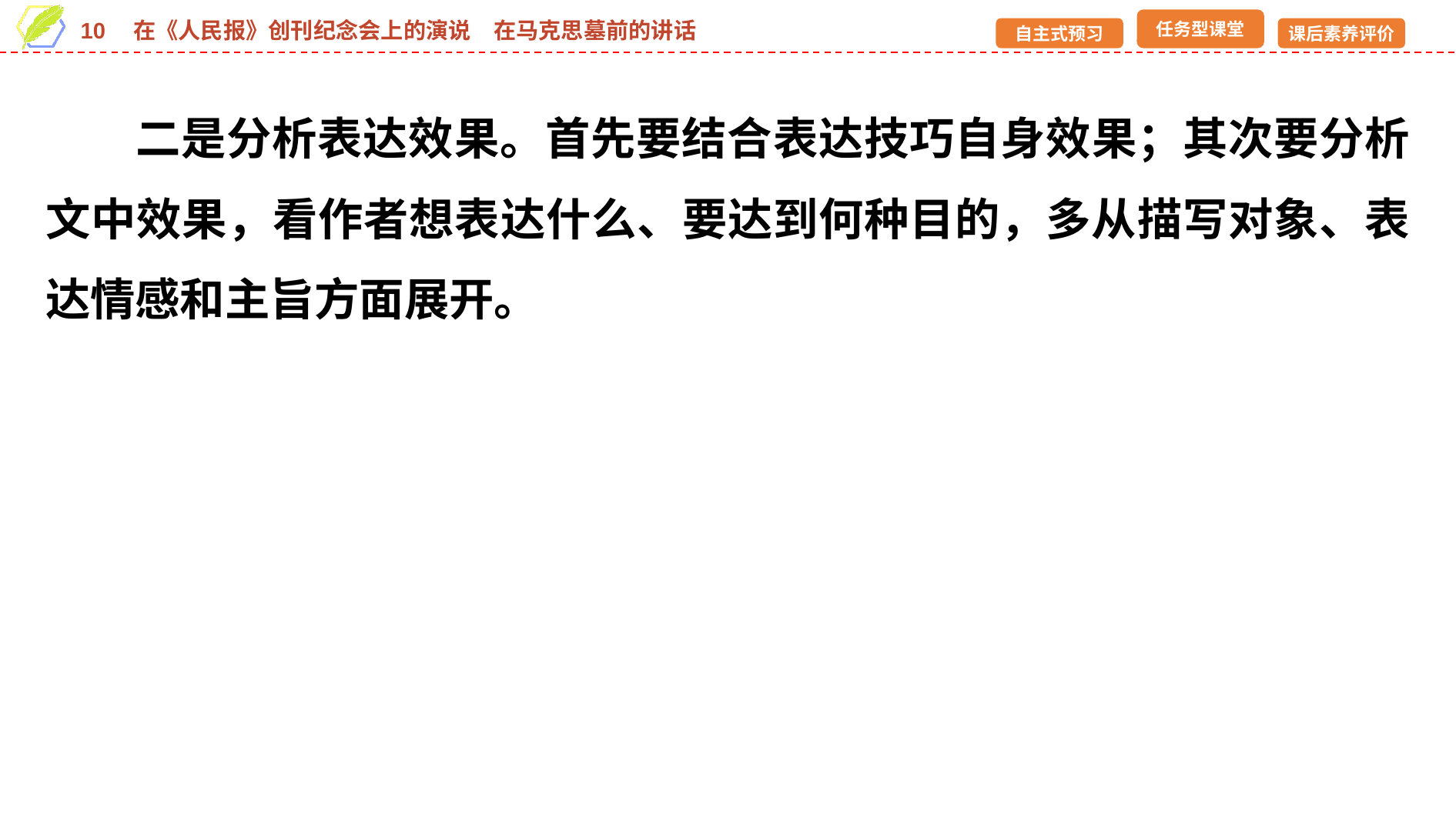

二是分析表达效果。首先要结合表达技巧自身效果；其次要分析文中效果，看作者想表达什么、要达到何种目的，多从描写对象、表达情感和主旨方面展开。